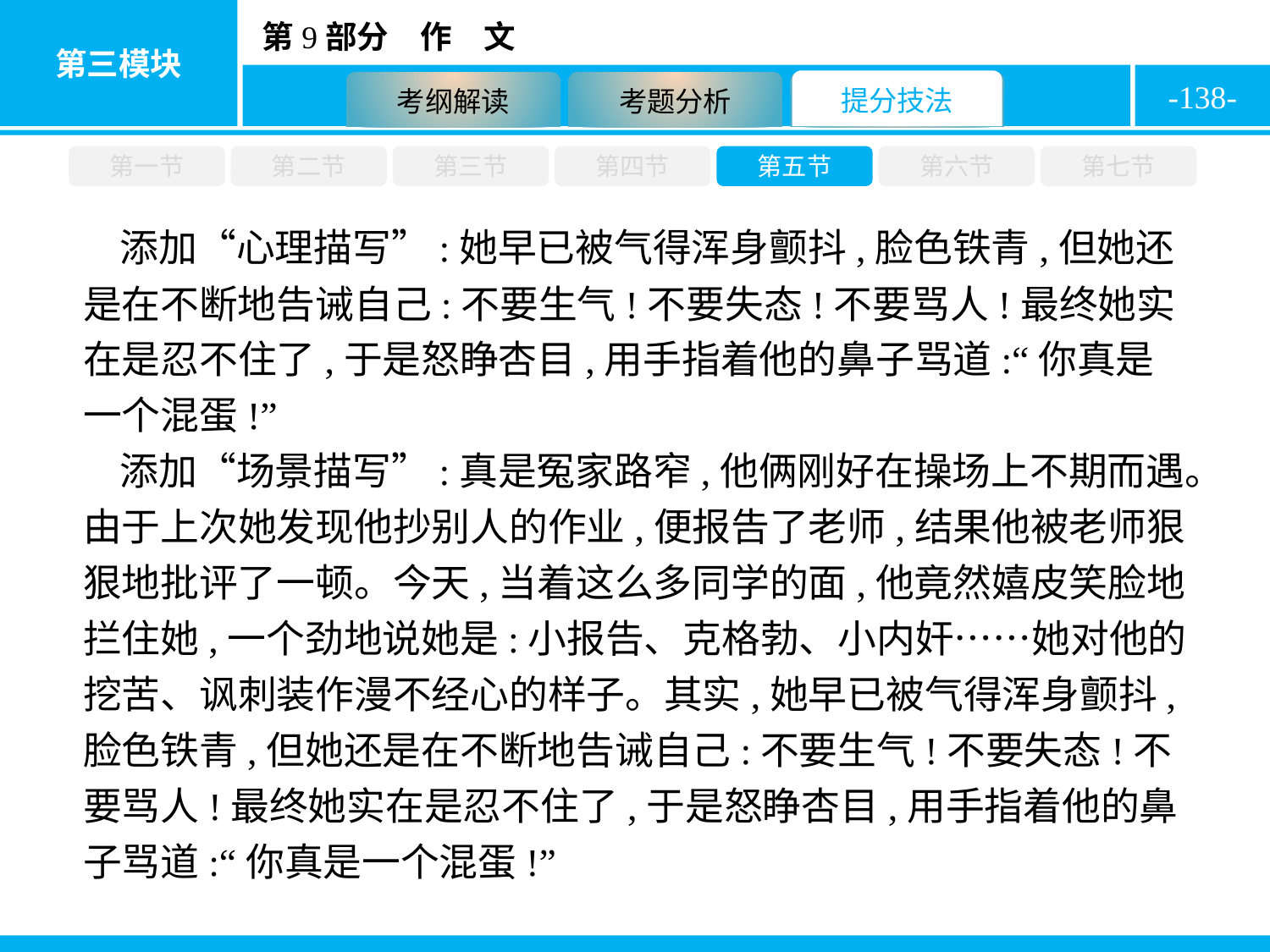

-138-
第一节
第二节
第三节
第四节
第五节
第六节
第七节
添加“心理描写”:她早已被气得浑身颤抖,脸色铁青,但她还是在不断地告诫自己:不要生气!不要失态!不要骂人!最终她实在是忍不住了,于是怒睁杏目,用手指着他的鼻子骂道:“你真是一个混蛋!”
添加“场景描写”:真是冤家路窄,他俩刚好在操场上不期而遇。由于上次她发现他抄别人的作业,便报告了老师,结果他被老师狠狠地批评了一顿。今天,当着这么多同学的面,他竟然嬉皮笑脸地拦住她,一个劲地说她是:小报告、克格勃、小内奸……她对他的挖苦、讽刺装作漫不经心的样子。其实,她早已被气得浑身颤抖,脸色铁青,但她还是在不断地告诫自己:不要生气!不要失态!不要骂人!最终她实在是忍不住了,于是怒睁杏目,用手指着他的鼻子骂道:“你真是一个混蛋!”